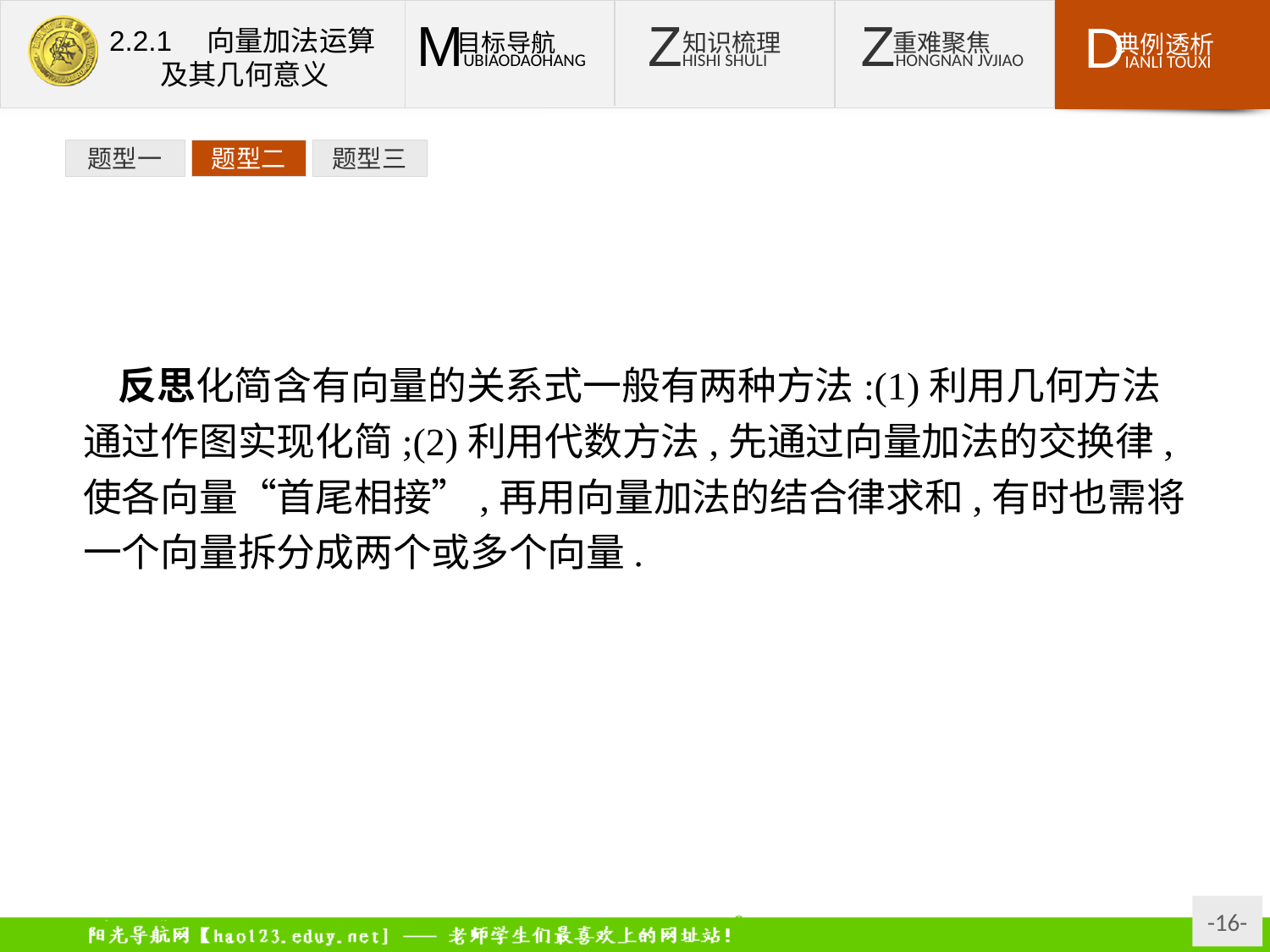

题型一
题型二
题型三
反思化简含有向量的关系式一般有两种方法:(1)利用几何方法通过作图实现化简;(2)利用代数方法,先通过向量加法的交换律,使各向量“首尾相接”,再用向量加法的结合律求和,有时也需将一个向量拆分成两个或多个向量.